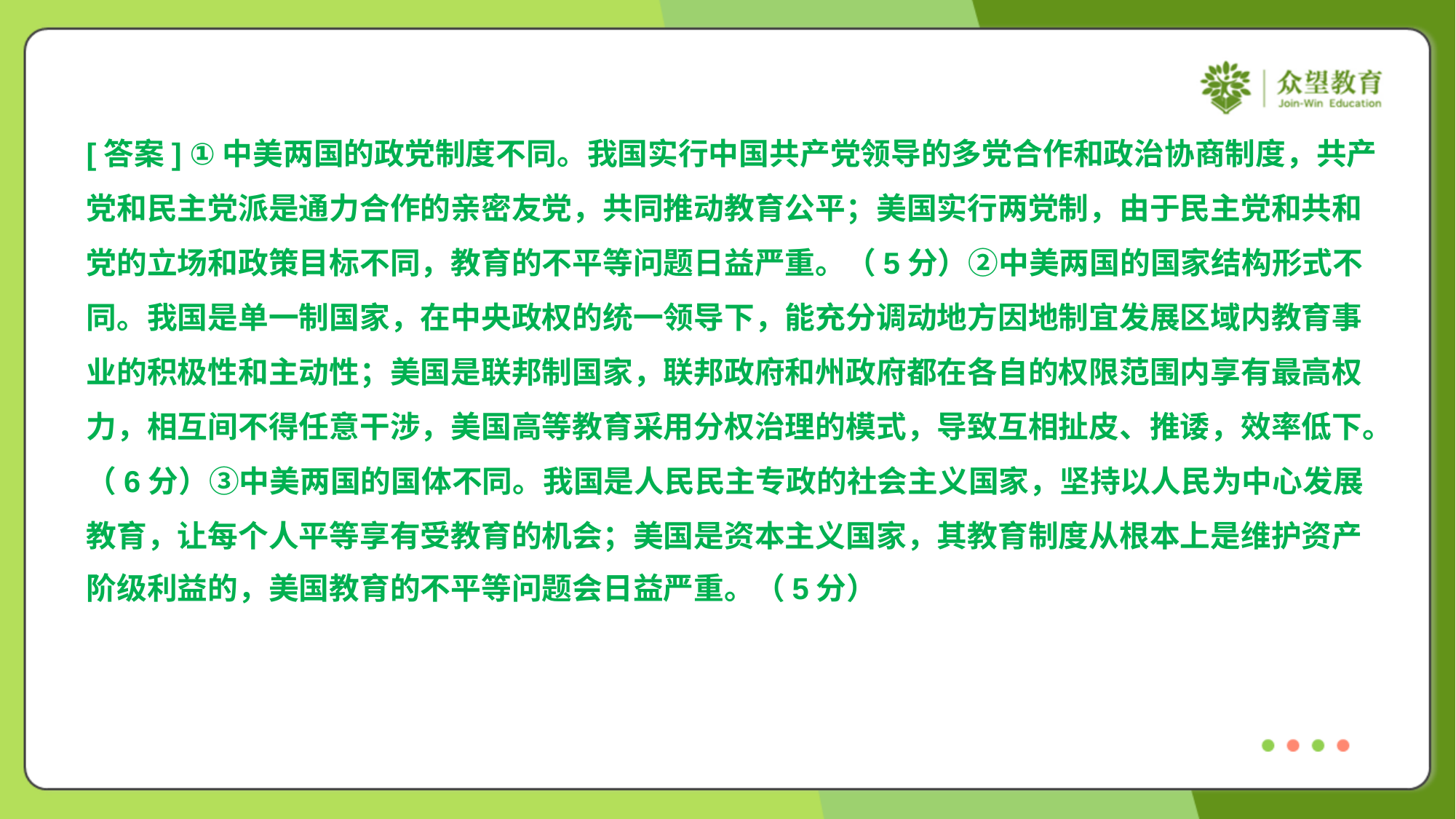

[答案] ①中美两国的政党制度不同。我国实行中国共产党领导的多党合作和政治协商制度，共产
党和民主党派是通力合作的亲密友党，共同推动教育公平；美国实行两党制，由于民主党和共和
党的立场和政策目标不同，教育的不平等问题日益严重。（5分）②中美两国的国家结构形式不
同。我国是单一制国家，在中央政权的统一领导下，能充分调动地方因地制宜发展区域内教育事
业的积极性和主动性；美国是联邦制国家，联邦政府和州政府都在各自的权限范围内享有最高权
力，相互间不得任意干涉，美国高等教育采用分权治理的模式，导致互相扯皮、推诿，效率低下。
（6分）③中美两国的国体不同。我国是人民民主专政的社会主义国家，坚持以人民为中心发展
教育，让每个人平等享有受教育的机会；美国是资本主义国家，其教育制度从根本上是维护资产
阶级利益的，美国教育的不平等问题会日益严重。（5分）